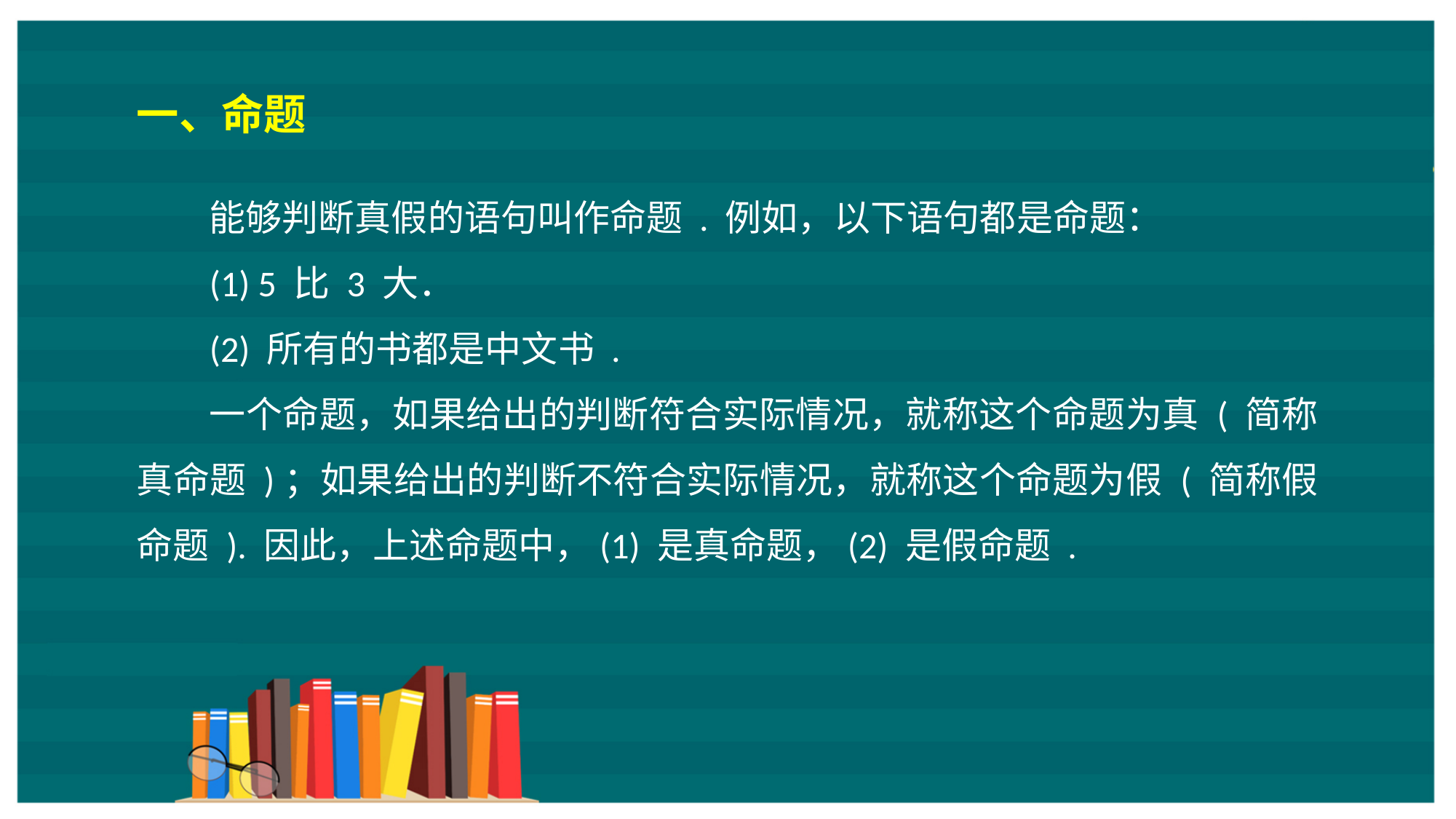

一、命题
能够判断真假的语句叫作命题 . 例如，以下语句都是命题：
(1) 5 比 3 大．
(2) 所有的书都是中文书 .
一个命题，如果给出的判断符合实际情况，就称这个命题为真 ( 简称真命题 )；如果给出的判断不符合实际情况，就称这个命题为假 ( 简称假命题 ). 因此，上述命题中，(1) 是真命题，(2) 是假命题 .